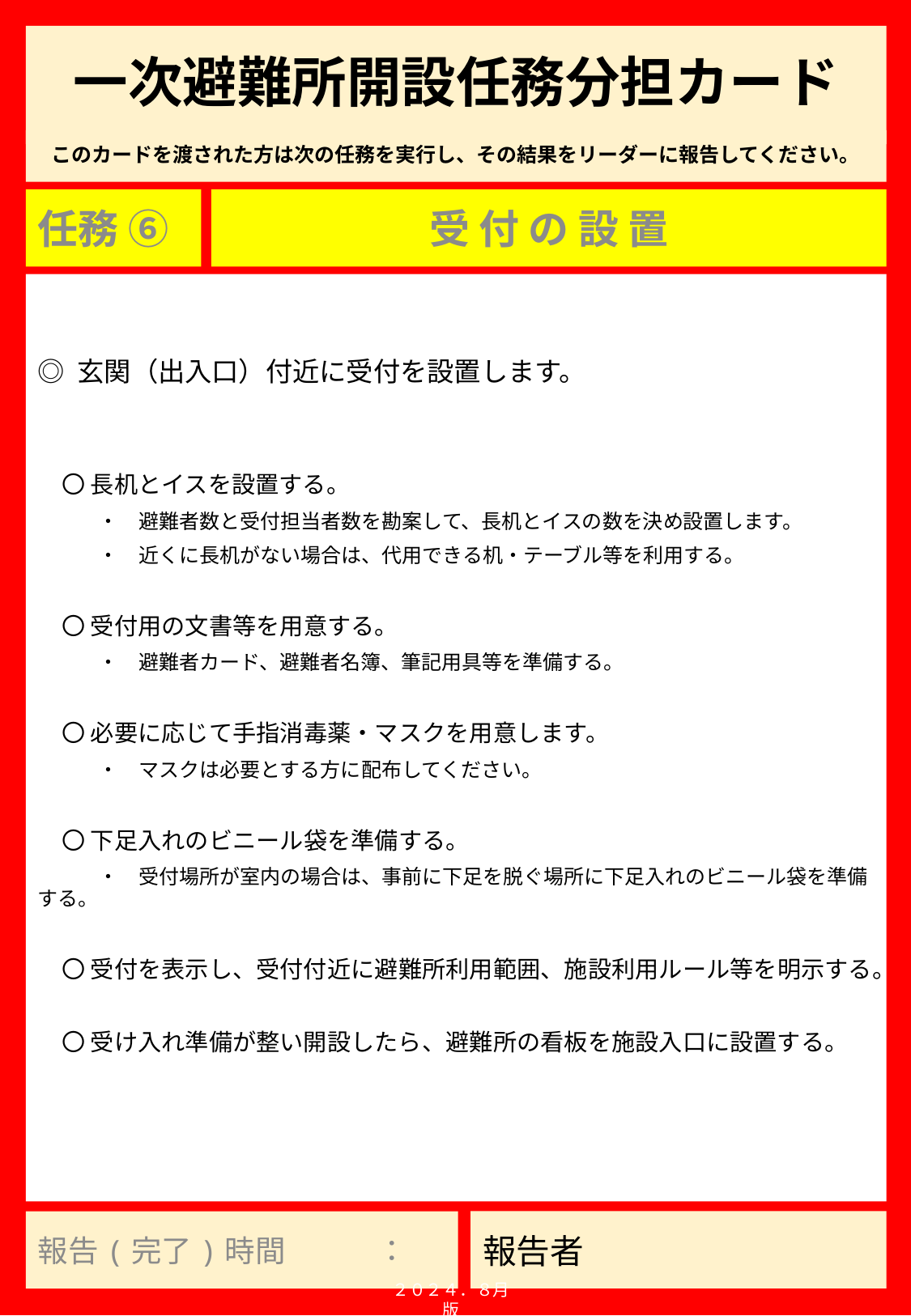

# 一次避難所開設任務分担カード
任務 ⑥
受 付 の 設 置

◎ 玄関（出入口）付近に受付を設置します。

　〇 長机とイスを設置する。
　　　・　避難者数と受付担当者数を勘案して、長机とイスの数を決め設置します。
　　　・　近くに長机がない場合は、代用できる机・テーブル等を利用する。

　〇 受付用の文書等を用意する。
　　　・　避難者カード、避難者名簿、筆記用具等を準備する。

　〇 必要に応じて手指消毒薬・マスクを用意します。
　　　・　マスクは必要とする方に配布してください。

　〇 下足入れのビニール袋を準備する。
　　　・　受付場所が室内の場合は、事前に下足を脱ぐ場所に下足入れのビニール袋を準備する。

　〇 受付を表示し、受付付近に避難所利用範囲、施設利用ルール等を明示する。

　〇 受け入れ準備が整い開設したら、避難所の看板を施設入口に設置する。
報告(完了)時間　　　：
２０２４．８月版